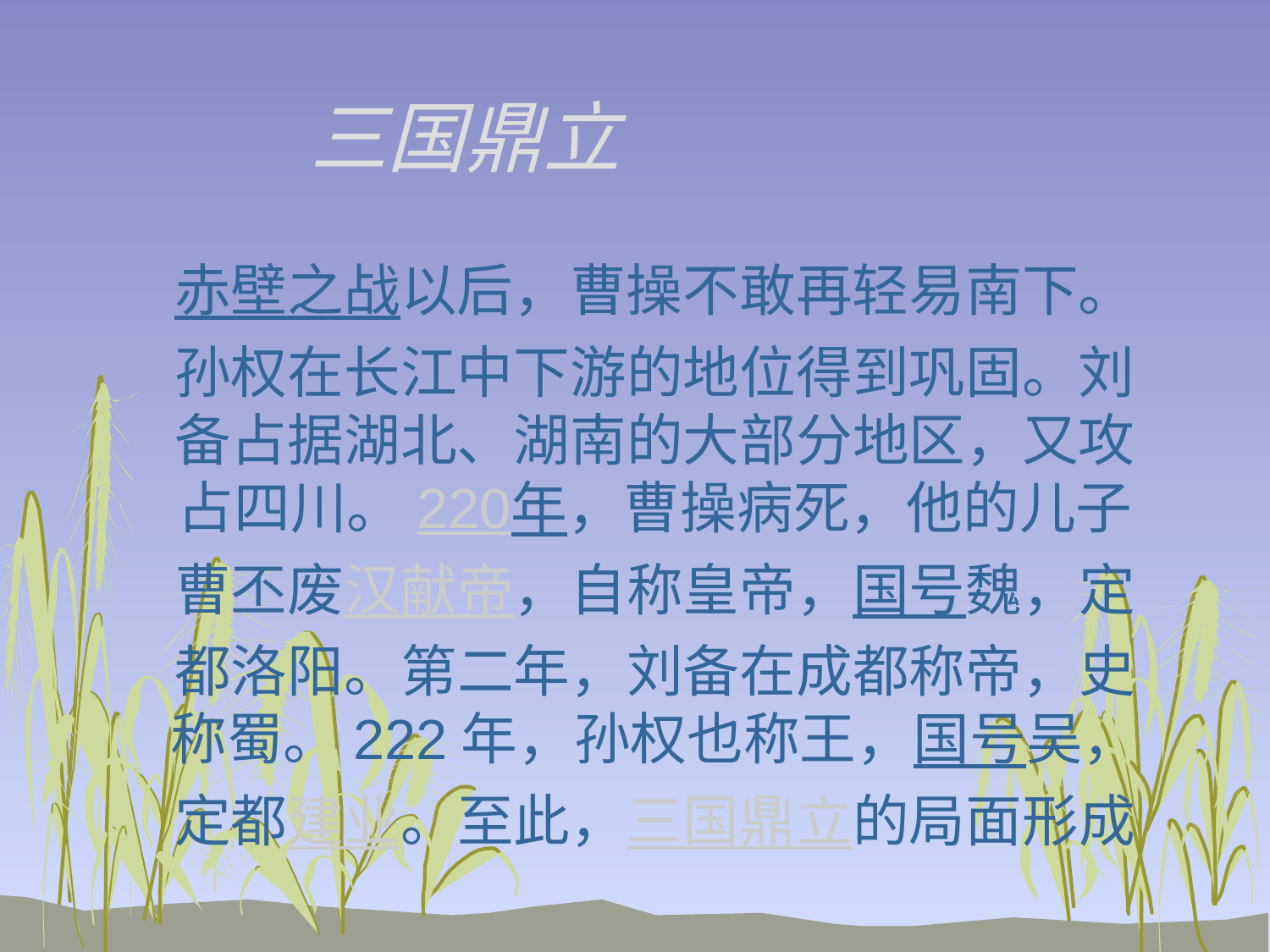

# 三国鼎立
赤壁之战以后，曹操不敢再轻易南下。孙权在长江中下游的地位得到巩固。刘备占据湖北、湖南的大部分地区，又攻占四川。220年，曹操病死，他的儿子曹丕废汉献帝，自称皇帝，国号魏，定都洛阳。第二年，刘备在成都称帝，史称蜀。222年，孙权也称王，国号吴，定都建业。至此，三国鼎立的局面形成